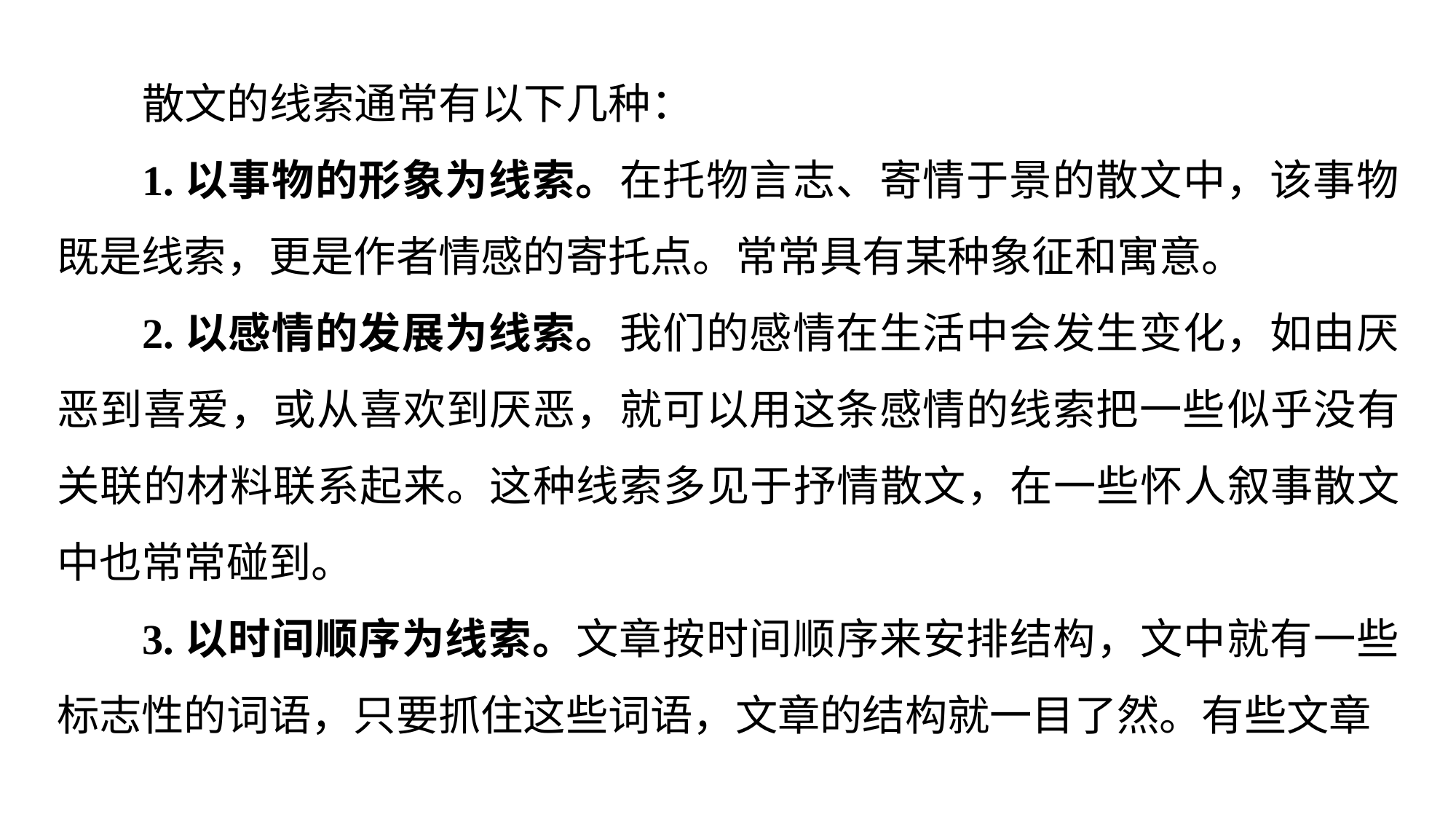

散文的线索通常有以下几种：
1.以事物的形象为线索。在托物言志、寄情于景的散文中，该事物既是线索，更是作者情感的寄托点。常常具有某种象征和寓意。
2.以感情的发展为线索。我们的感情在生活中会发生变化，如由厌恶到喜爱，或从喜欢到厌恶，就可以用这条感情的线索把一些似乎没有关联的材料联系起来。这种线索多见于抒情散文，在一些怀人叙事散文中也常常碰到。
3.以时间顺序为线索。文章按时间顺序来安排结构，文中就有一些标志性的词语，只要抓住这些词语，文章的结构就一目了然。有些文章